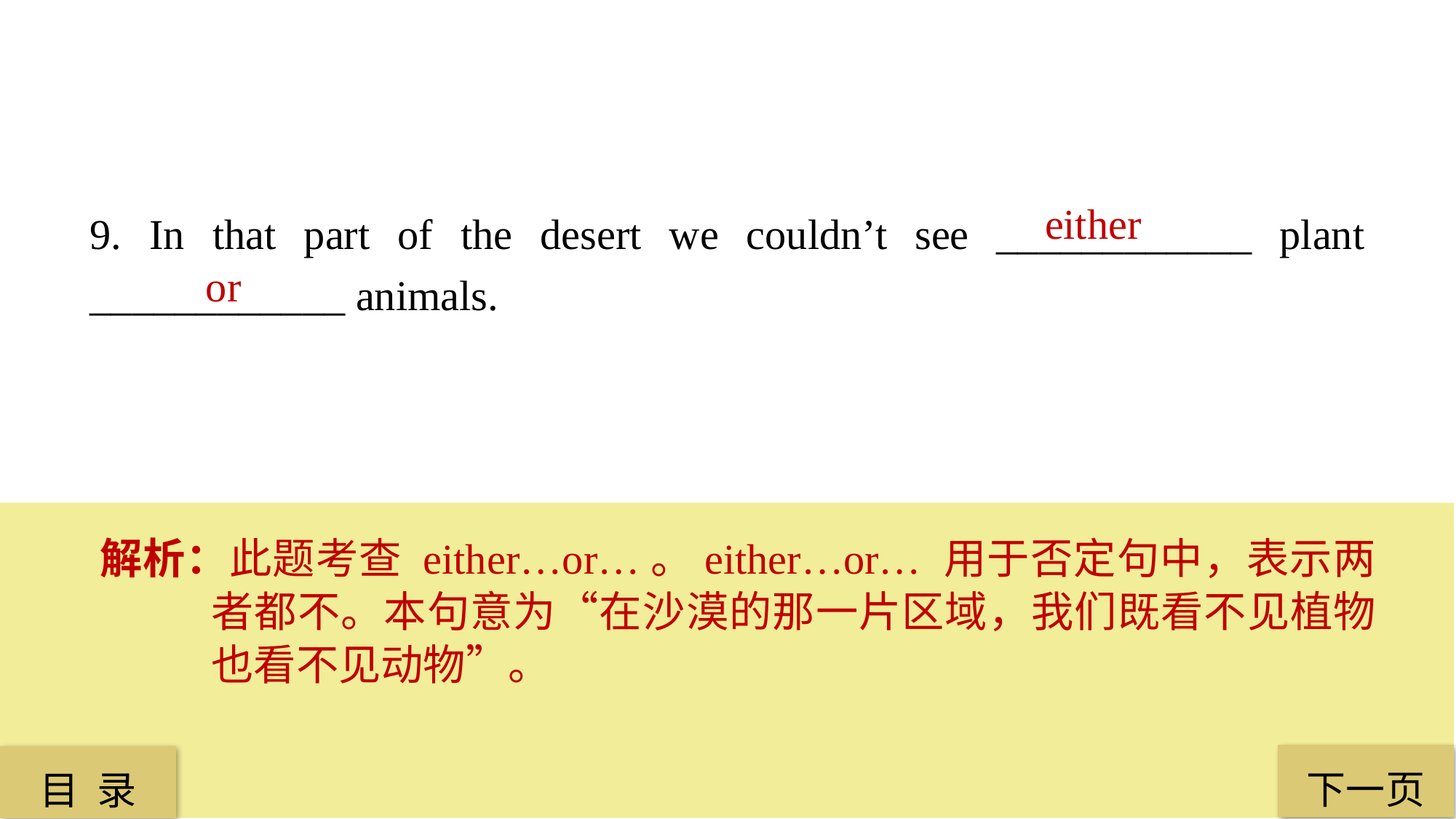

either
9. In that part of the desert we couldn’t see ____________ plant ____________ animals.
 or
解析：此题考查 either…or…。either…or… 用于否定句中，表示两者都不。本句意为“在沙漠的那一片区域，我们既看不见植物也看不见动物”。